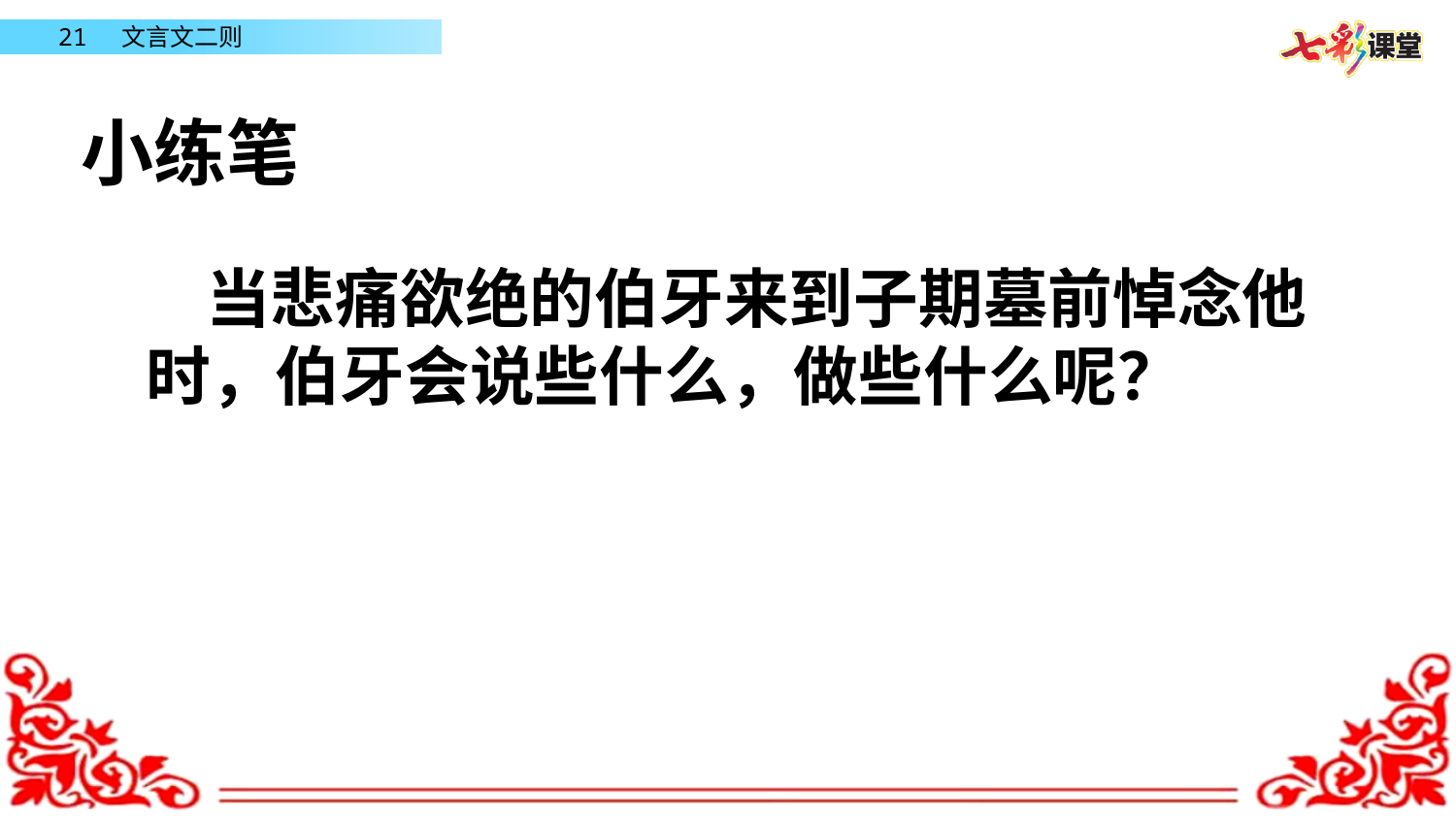

小练笔
   当悲痛欲绝的伯牙来到子期墓前悼念他时，伯牙会说些什么，做些什么呢？